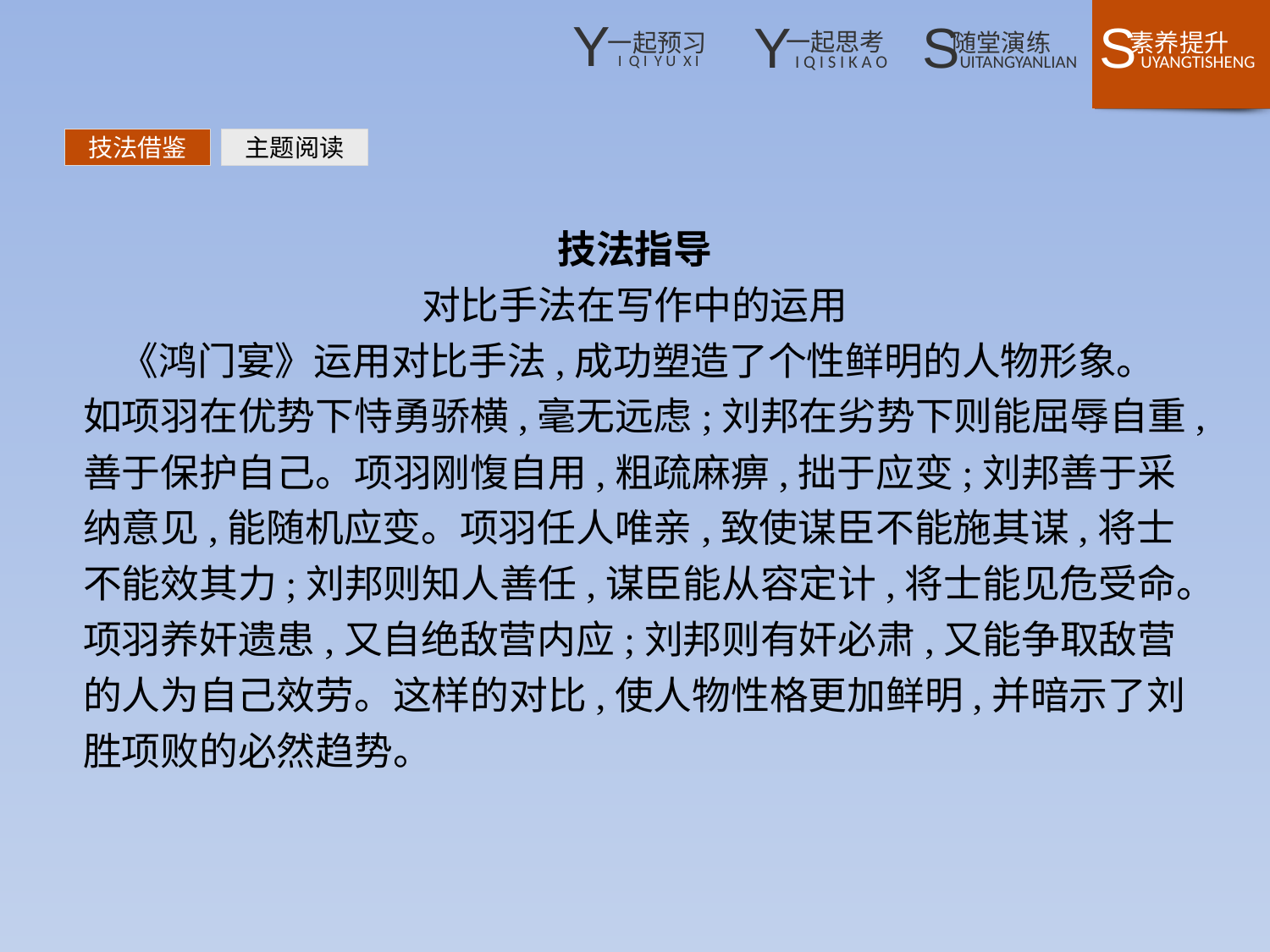

技法借鉴
主题阅读
技法指导
对比手法在写作中的运用
《鸿门宴》运用对比手法,成功塑造了个性鲜明的人物形象。如项羽在优势下恃勇骄横,毫无远虑;刘邦在劣势下则能屈辱自重,善于保护自己。项羽刚愎自用,粗疏麻痹,拙于应变;刘邦善于采纳意见,能随机应变。项羽任人唯亲,致使谋臣不能施其谋,将士不能效其力;刘邦则知人善任,谋臣能从容定计,将士能见危受命。项羽养奸遗患,又自绝敌营内应;刘邦则有奸必肃,又能争取敌营的人为自己效劳。这样的对比,使人物性格更加鲜明,并暗示了刘胜项败的必然趋势。